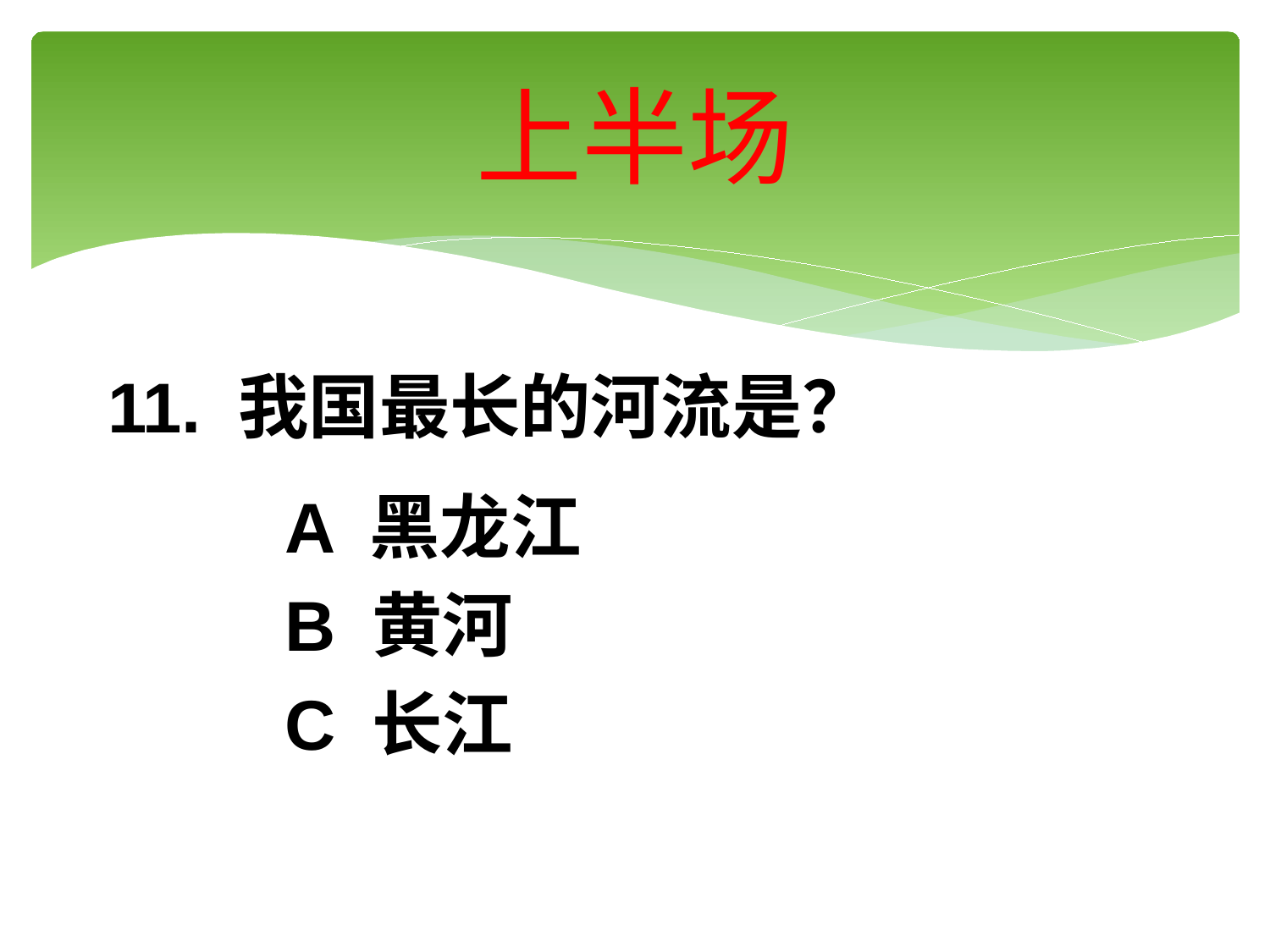

# 上半场
11. 我国最长的河流是？
         A 黑龙江
         B 黄河
         C 长江